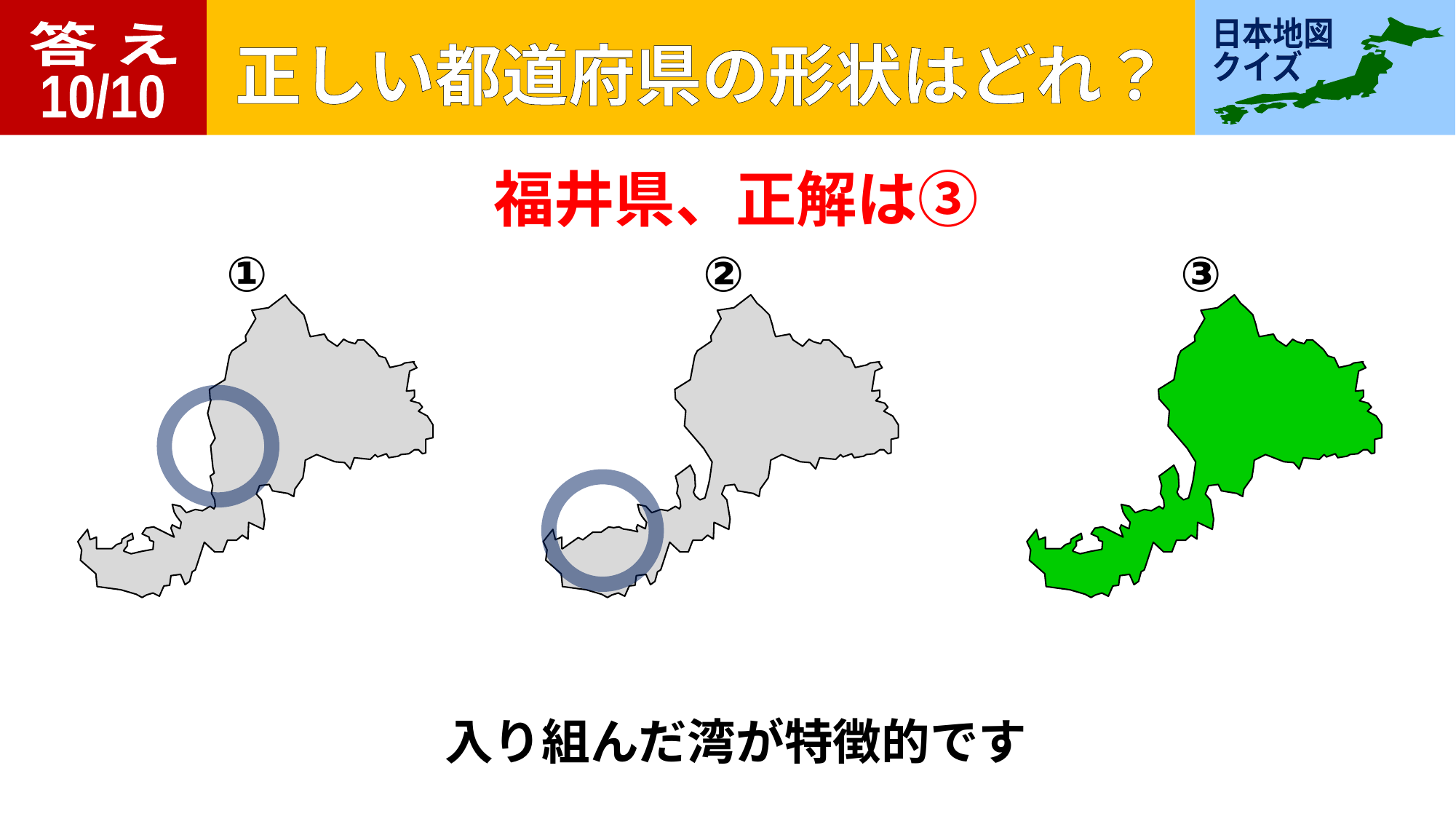

答 え
10/10
福井県、正解は③
①
②
③

入り組んだ湾が特徴的です